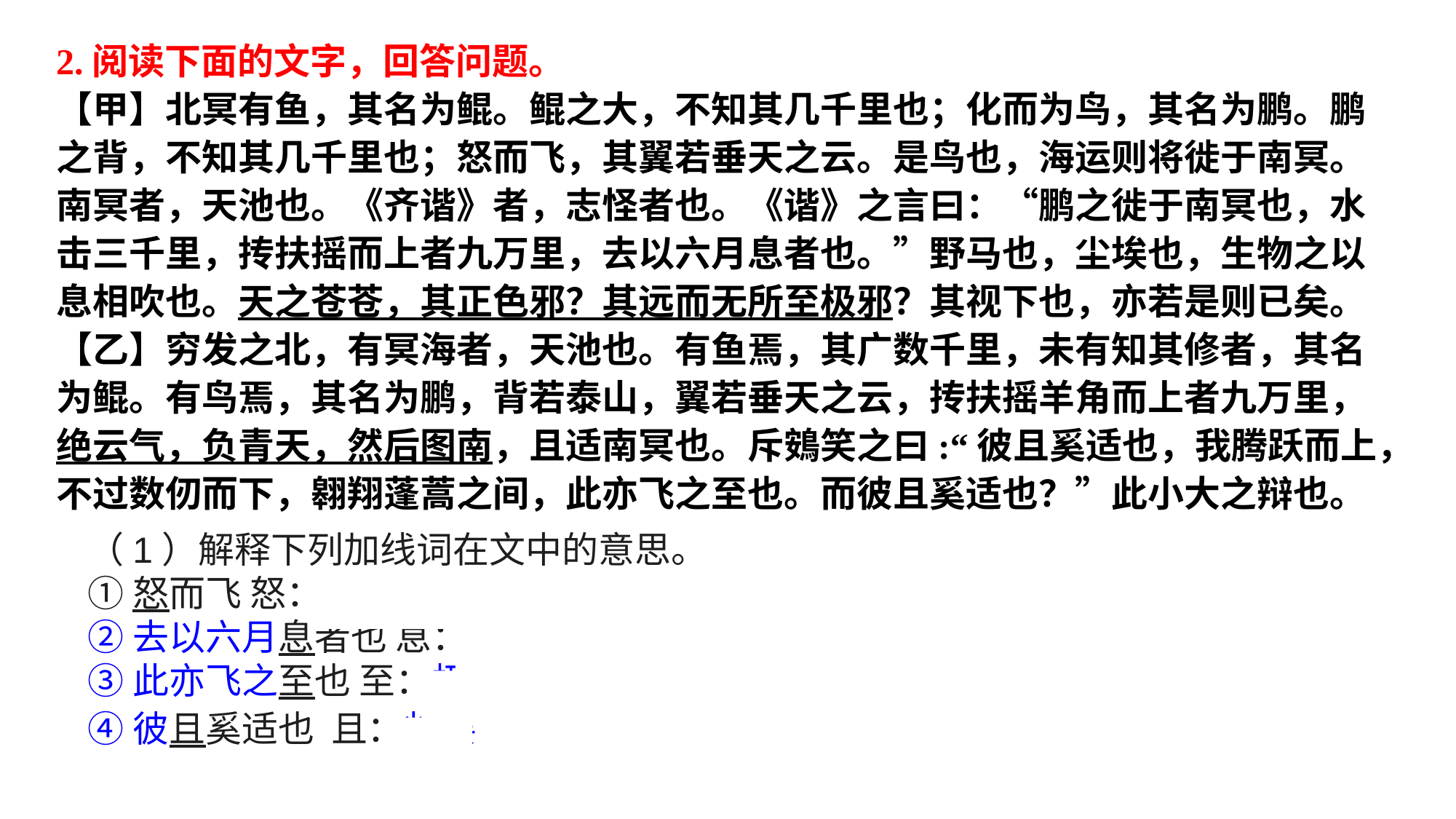

2.阅读下面的文字，回答问题。
【甲】北冥有鱼，其名为鲲。鲲之大，不知其几千里也；化而为鸟，其名为鹏。鹏之背，不知其几千里也；怒而飞，其翼若垂天之云。是鸟也，海运则将徙于南冥。南冥者，天池也。《齐谐》者，志怪者也。《谐》之言曰：“鹏之徙于南冥也，水击三千里，抟扶摇而上者九万里，去以六月息者也。”野马也，尘埃也，生物之以息相吹也。天之苍苍，其正色邪？其远而无所至极邪？其视下也，亦若是则已矣。
【乙】穷发之北，有冥海者，天池也。有鱼焉，其广数千里，未有知其修者，其名为鲲。有鸟焉，其名为鹏，背若泰山，翼若垂天之云，抟扶摇羊角而上者九万里，绝云气，负青天，然后图南，且适南冥也。斥鴳笑之曰:“彼且奚适也，我腾跃而上，不过数仞而下，翱翔蓬蒿之间，此亦飞之至也。而彼且奚适也？”此小大之辩也。

（1）解释下列加线词在文中的意思。①怒而飞 怒：振奋，这里指用力鼓动翅膀②去以六月息者也 息：气息，这里指风③此亦飞之至也 至：极点④彼且奚适也  且：将要